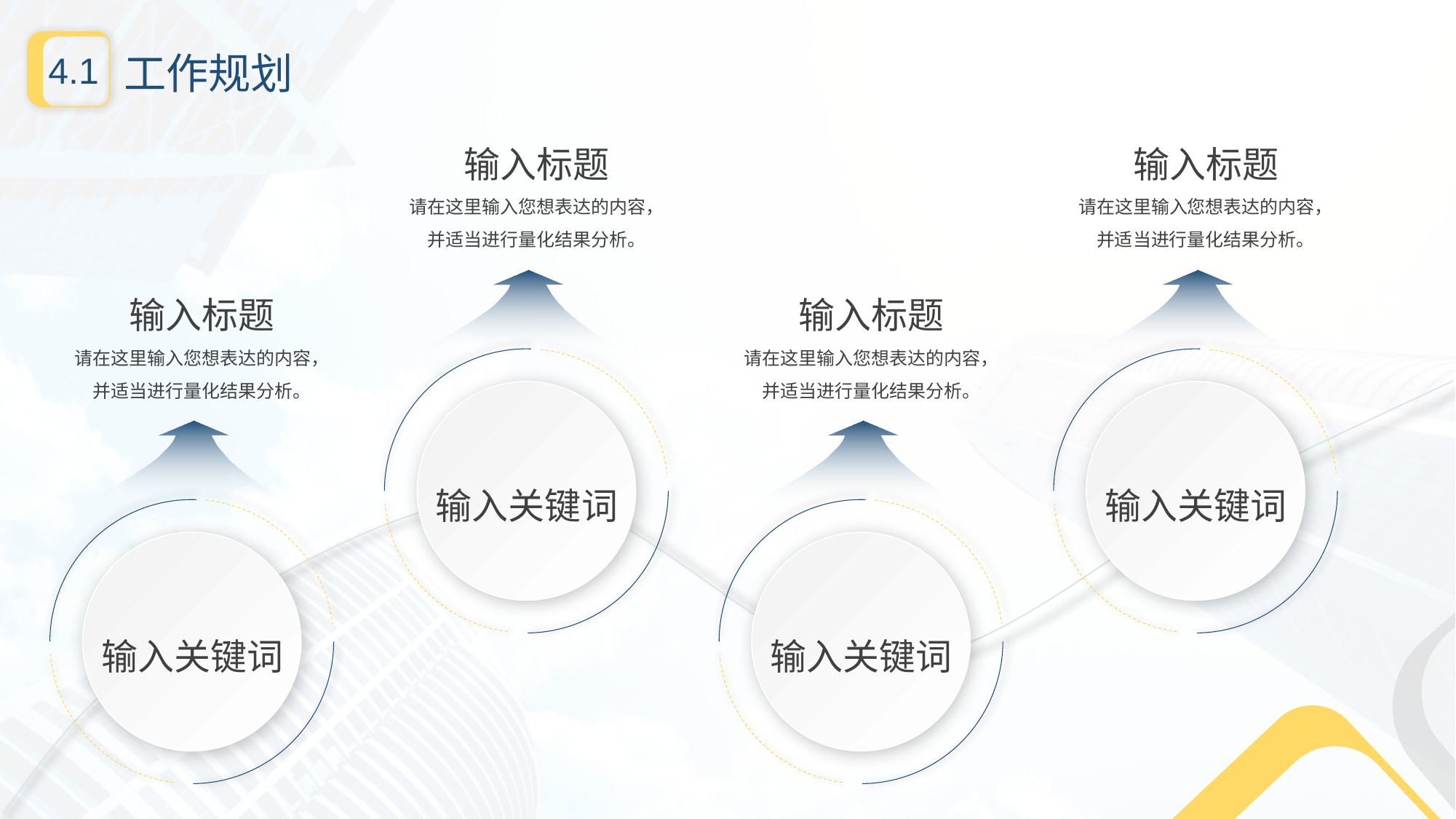

工作规划
4.1
输入标题
请在这里输入您想表达的内容，
并适当进行量化结果分析。

输入关键词
输入标题
请在这里输入您想表达的内容，
并适当进行量化结果分析。

输入关键词
输入标题
请在这里输入您想表达的内容，
并适当进行量化结果分析。

输入关键词
输入标题
请在这里输入您想表达的内容，
并适当进行量化结果分析。

输入关键词